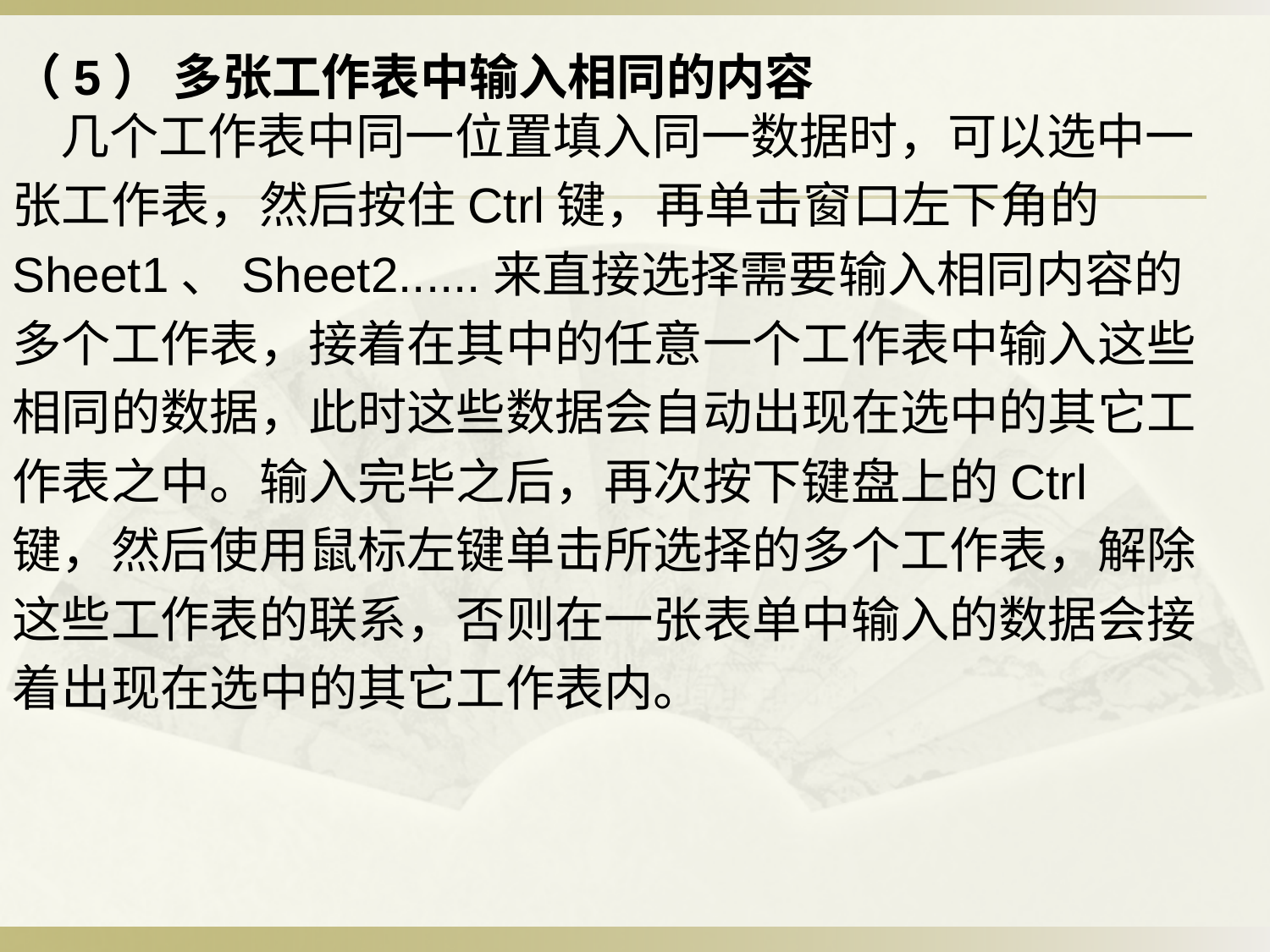

（5） 多张工作表中输入相同的内容
几个工作表中同一位置填入同一数据时，可以选中一
张工作表，然后按住Ctrl键，再单击窗口左下角的
Sheet1、Sheet2......来直接选择需要输入相同内容的
多个工作表，接着在其中的任意一个工作表中输入这些
相同的数据，此时这些数据会自动出现在选中的其它工
作表之中。输入完毕之后，再次按下键盘上的Ctrl
键，然后使用鼠标左键单击所选择的多个工作表，解除
这些工作表的联系，否则在一张表单中输入的数据会接
着出现在选中的其它工作表内。